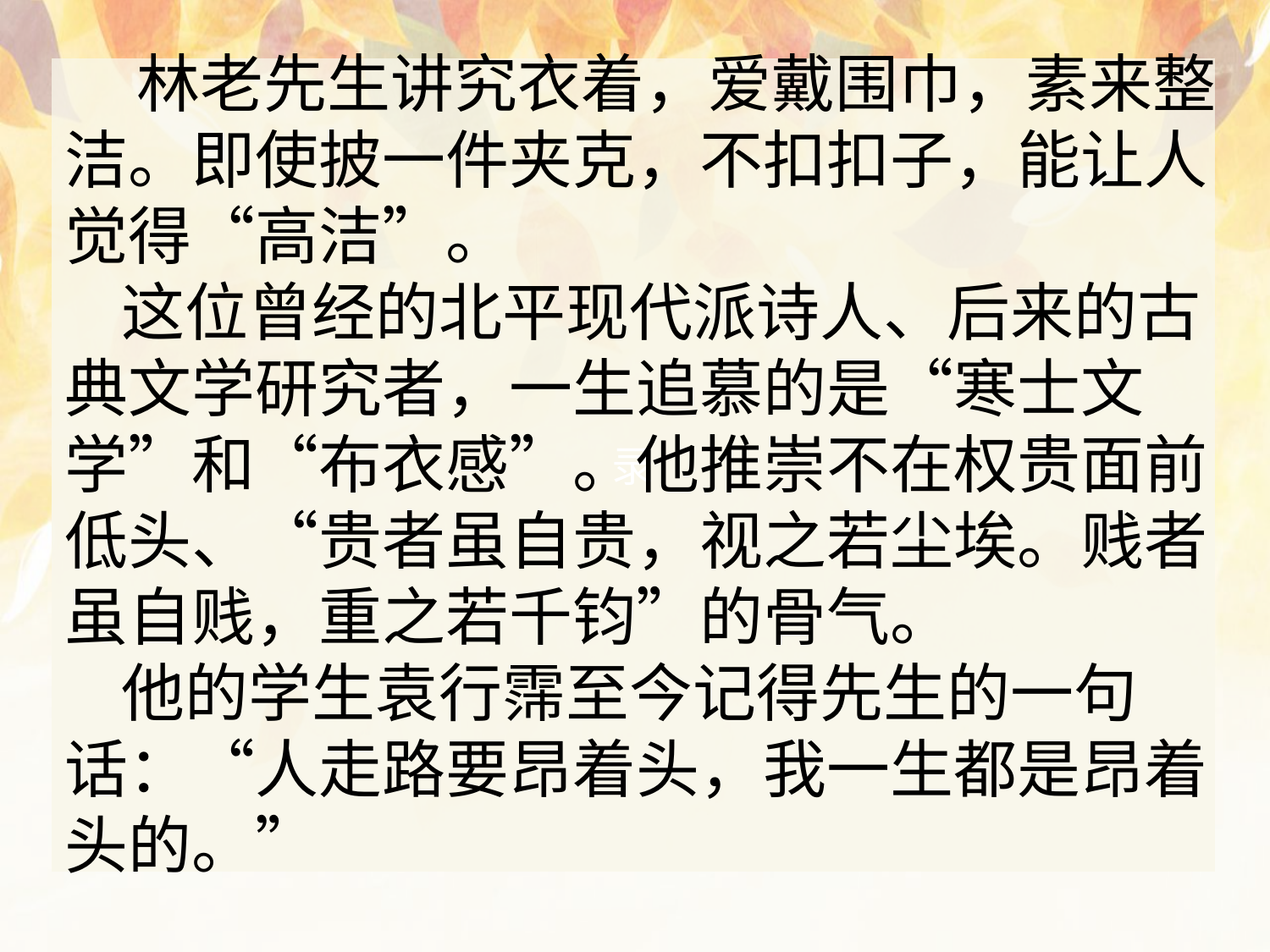

# 林老先生讲究衣着，爱戴围巾，素来整洁。即使披一件夹克，不扣扣子，能让人觉得“高洁”。 这位曾经的北平现代派诗人、后来的古典文学研究者，一生追慕的是“寒士文学”和“布衣感”。他推崇不在权贵面前低头、“贵者虽自贵，视之若尘埃。贱者虽自贱，重之若千钧”的骨气。 他的学生袁行霈至今记得先生的一句话：“人走路要昂着头，我一生都是昂着头的。”